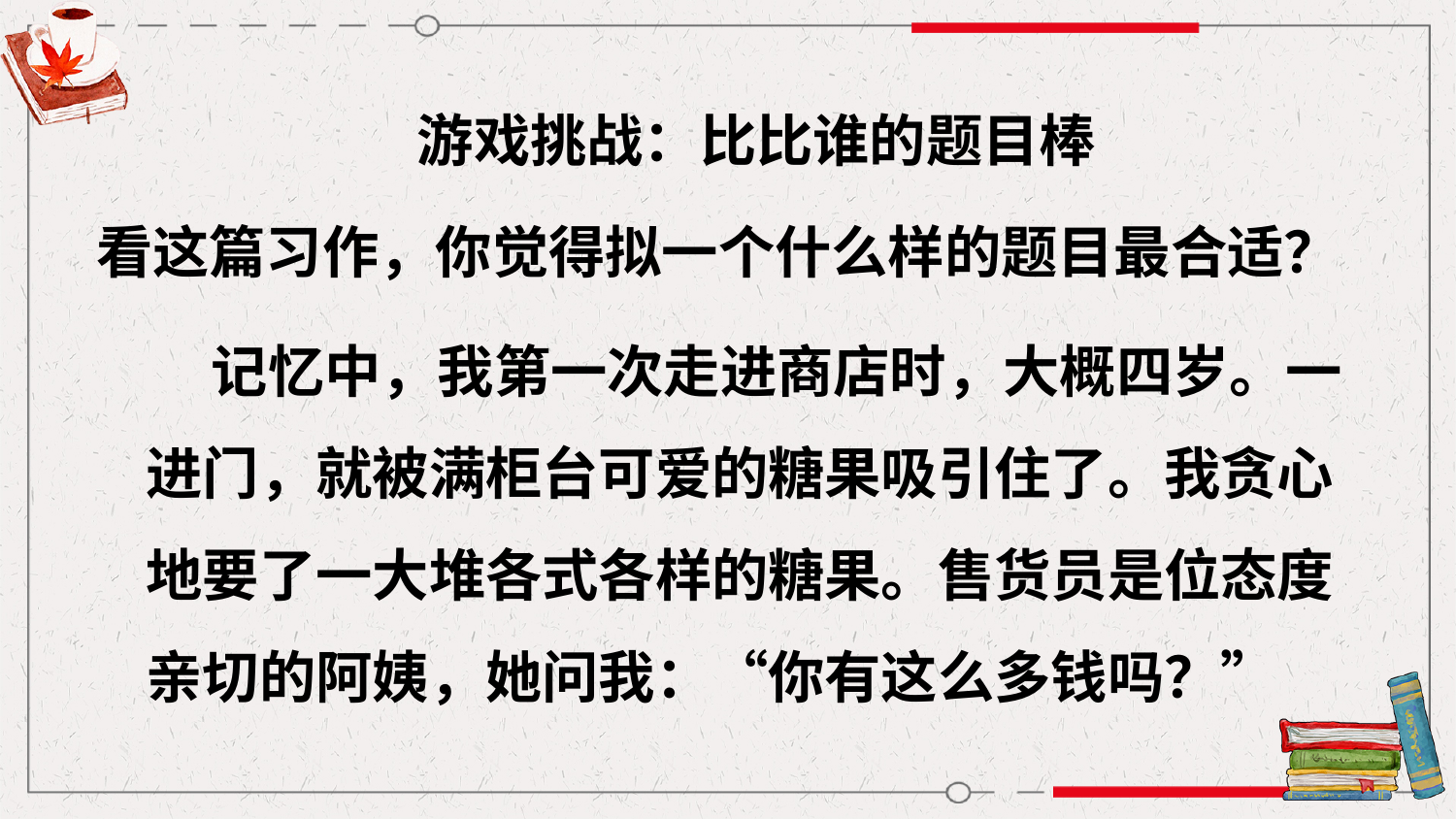

游戏挑战：比比谁的题目棒
    看这篇习作，你觉得拟一个什么样的题目最合适？
    记忆中，我第一次走进商店时，大概四岁。一进门，就被满柜台可爱的糖果吸引住了。我贪心地要了一大堆各式各样的糖果。售货员是位态度亲切的阿姨，她问我：“你有这么多钱吗？”